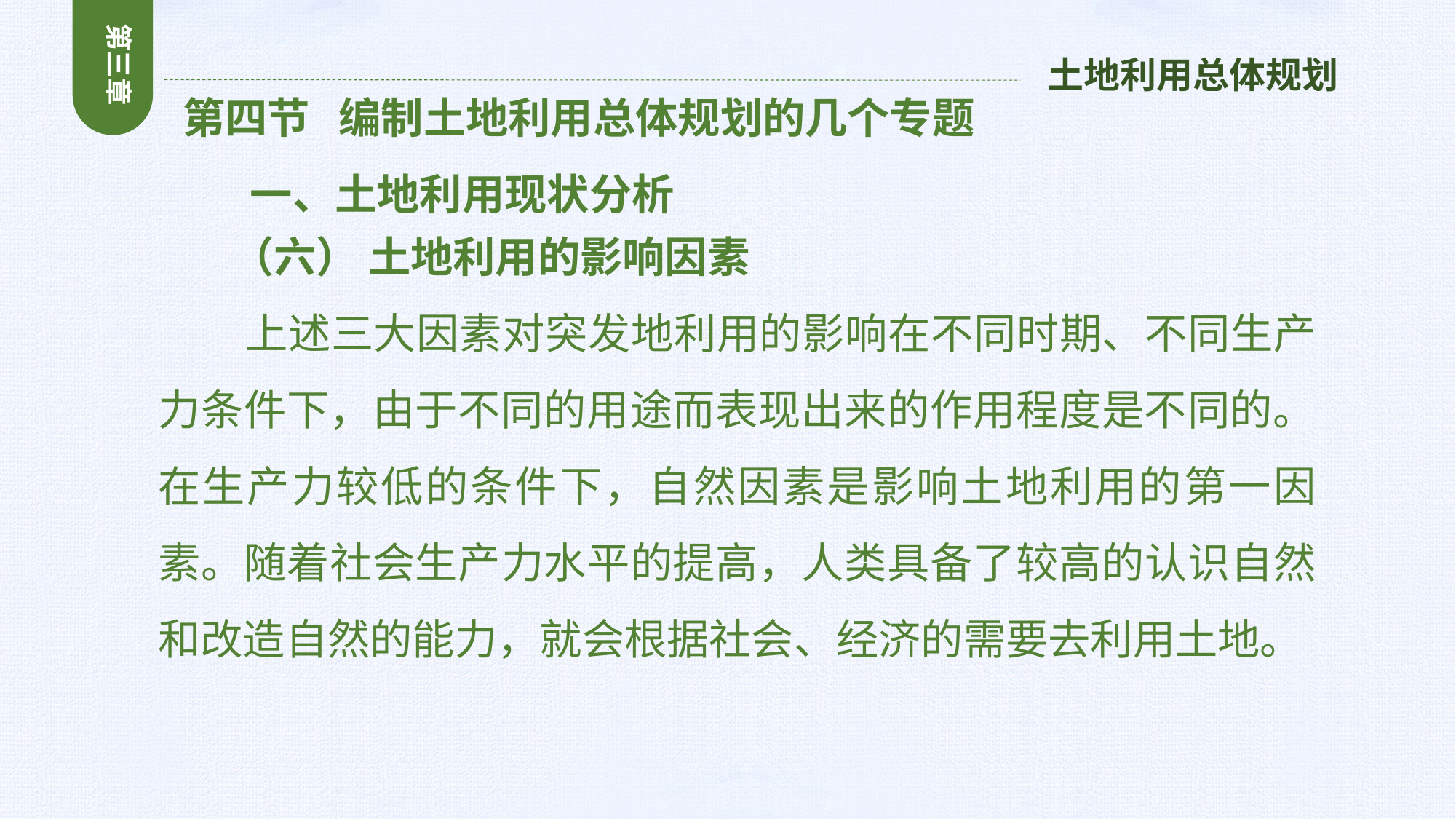

第三章
土地利用总体规划
 第四节   编制土地利用总体规划的几个专题
        一、土地利用现状分析
       （六） 土地利用的影响因素
         上述三大因素对突发地利用的影响在不同时期、不同生产力条件下，由于不同的用途而表现出来的作用程度是不同的。在生产力较低的条件下，自然因素是影响土地利用的第一因素。随着社会生产力水平的提高，人类具备了较高的认识自然和改造自然的能力，就会根据社会、经济的需要去利用土地。